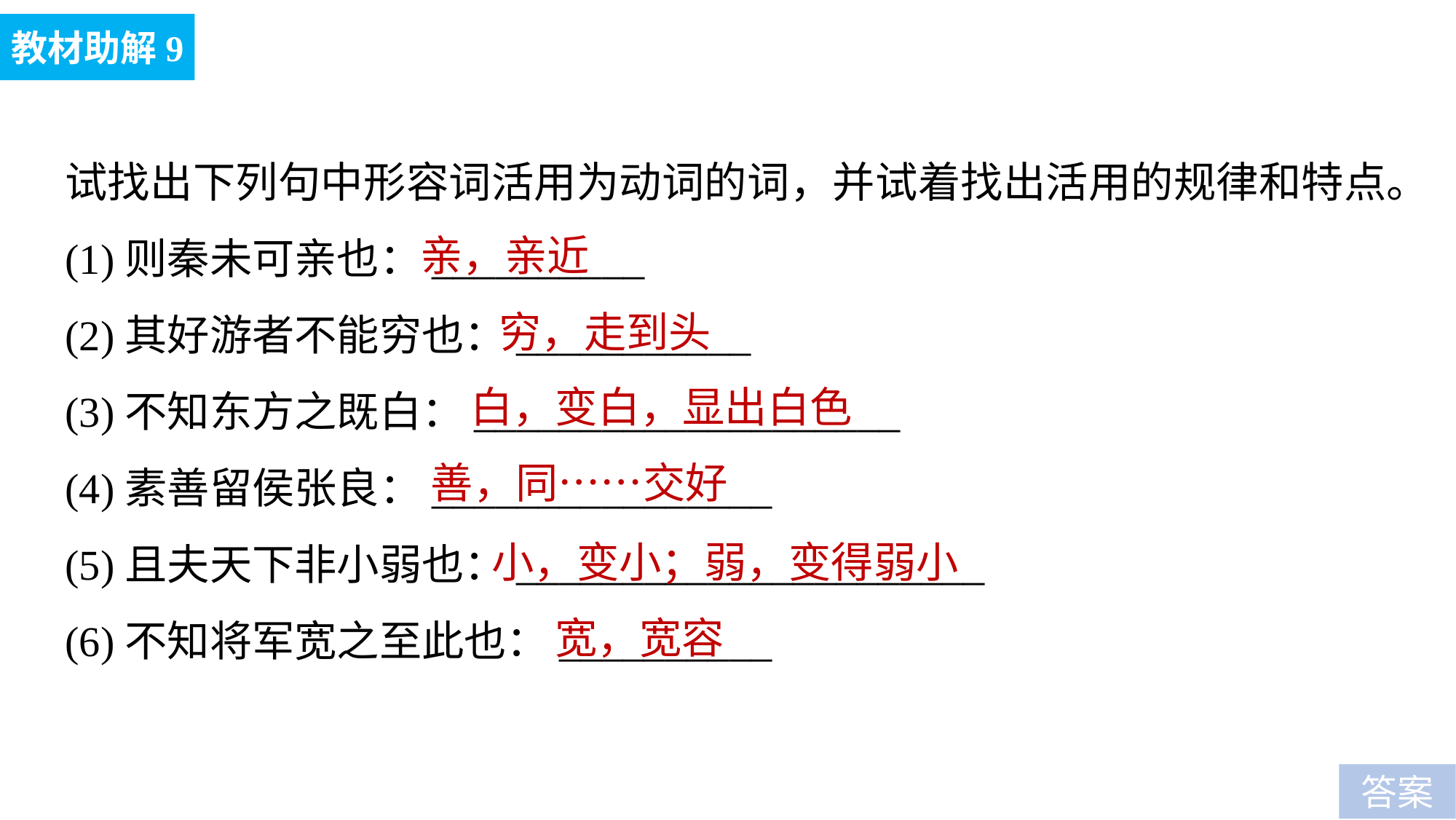

教材助解9
试找出下列句中形容词活用为动词的词，并试着找出活用的规律和特点。
(1)则秦未可亲也：__________
(2)其好游者不能穷也：___________
(3)不知东方之既白：____________________
(4)素善留侯张良：________________
(5)且夫天下非小弱也：______________________
(6)不知将军宽之至此也：__________
亲，亲近
穷，走到头
白，变白，显出白色
善，同……交好
小，变小；弱，变得弱小
宽，宽容
答案